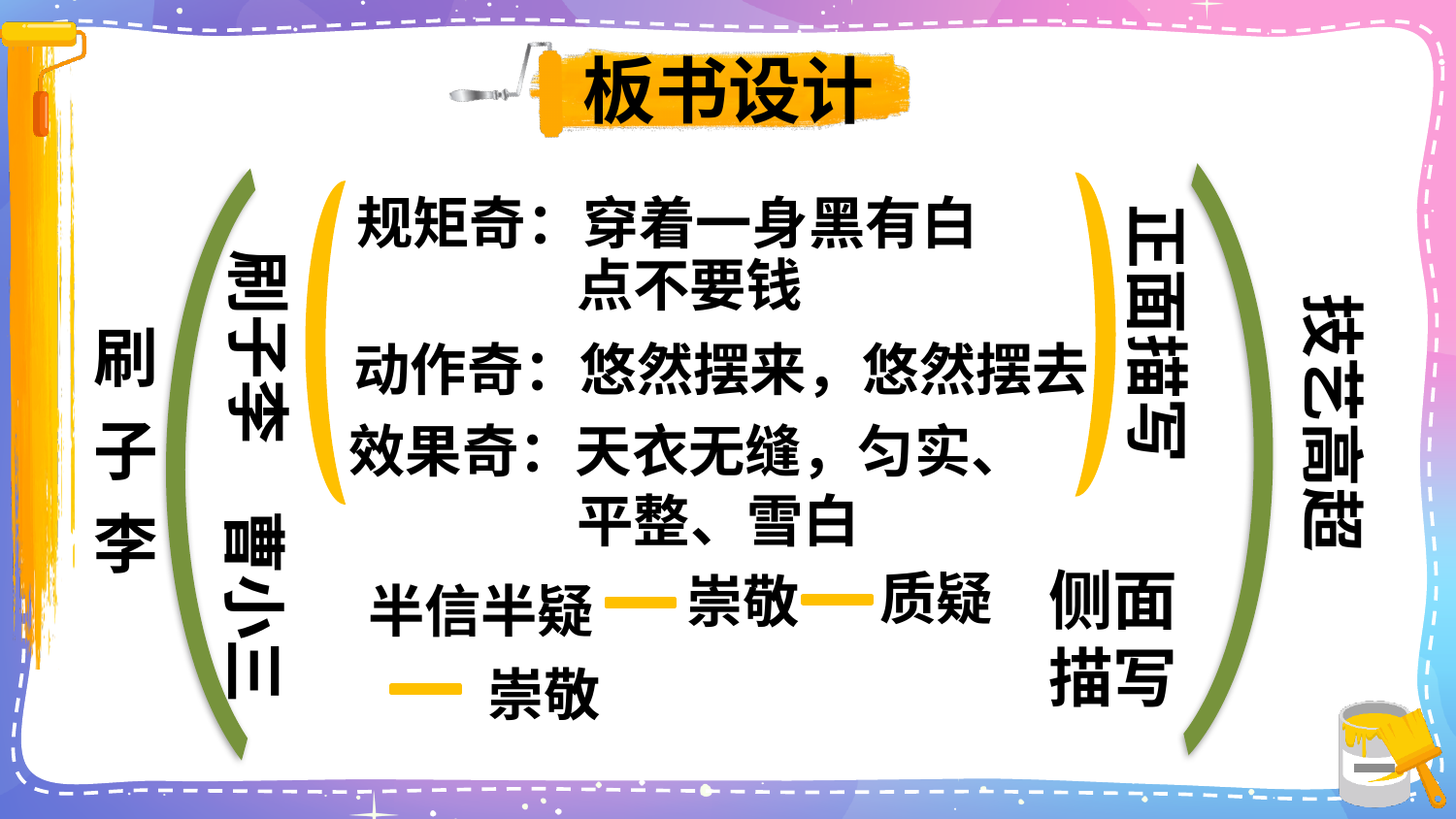

板书设计
规矩奇：穿着一身黑有白

正面描写
刷子李
点不要钱
技艺高超
刷子李

动作奇：悠然摆来，悠然摆去

效果奇：天衣无缝，匀实、
平整、雪白
曹小三
侧面描写
半信半疑
质疑
崇敬

崇敬